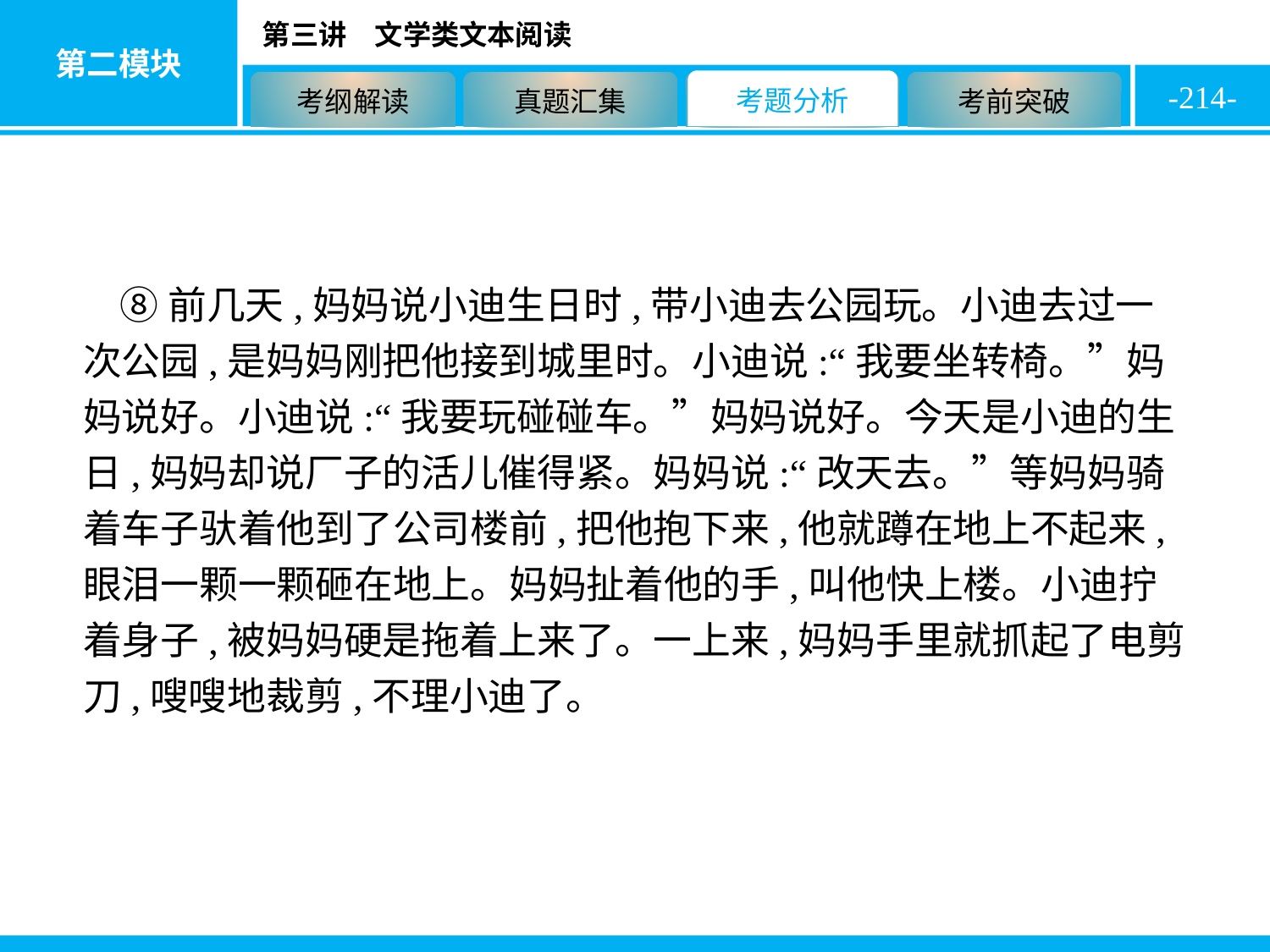

-214-
⑧前几天,妈妈说小迪生日时,带小迪去公园玩。小迪去过一次公园,是妈妈刚把他接到城里时。小迪说:“我要坐转椅。”妈妈说好。小迪说:“我要玩碰碰车。”妈妈说好。今天是小迪的生日,妈妈却说厂子的活儿催得紧。妈妈说:“改天去。”等妈妈骑着车子驮着他到了公司楼前,把他抱下来,他就蹲在地上不起来,眼泪一颗一颗砸在地上。妈妈扯着他的手,叫他快上楼。小迪拧着身子,被妈妈硬是拖着上来了。一上来,妈妈手里就抓起了电剪刀,嗖嗖地裁剪,不理小迪了。